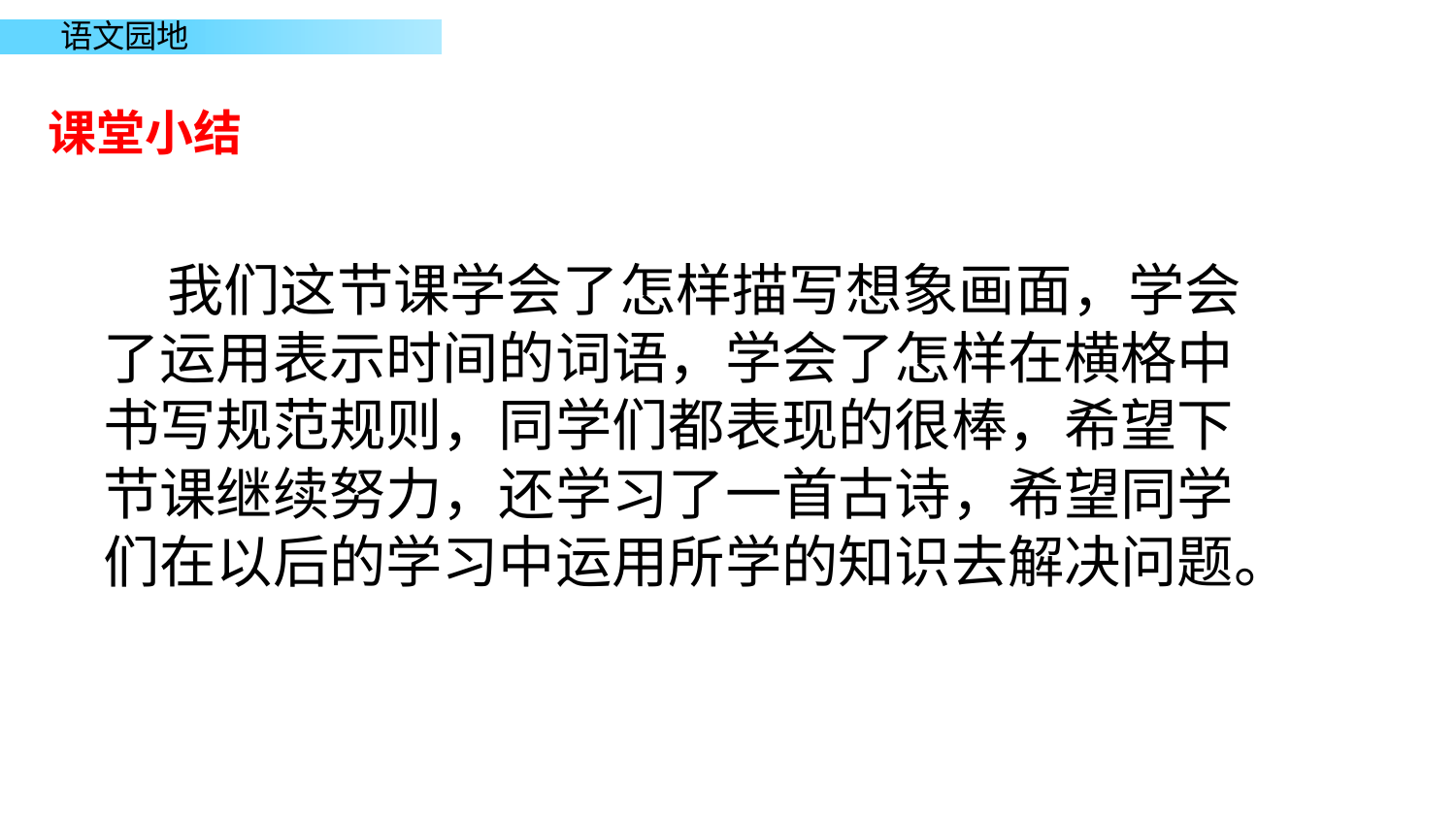

课堂小结
    我们这节课学会了怎样描写想象画面，学会了运用表示时间的词语，学会了怎样在横格中书写规范规则，同学们都表现的很棒，希望下节课继续努力，还学习了一首古诗，希望同学们在以后的学习中运用所学的知识去解决问题。